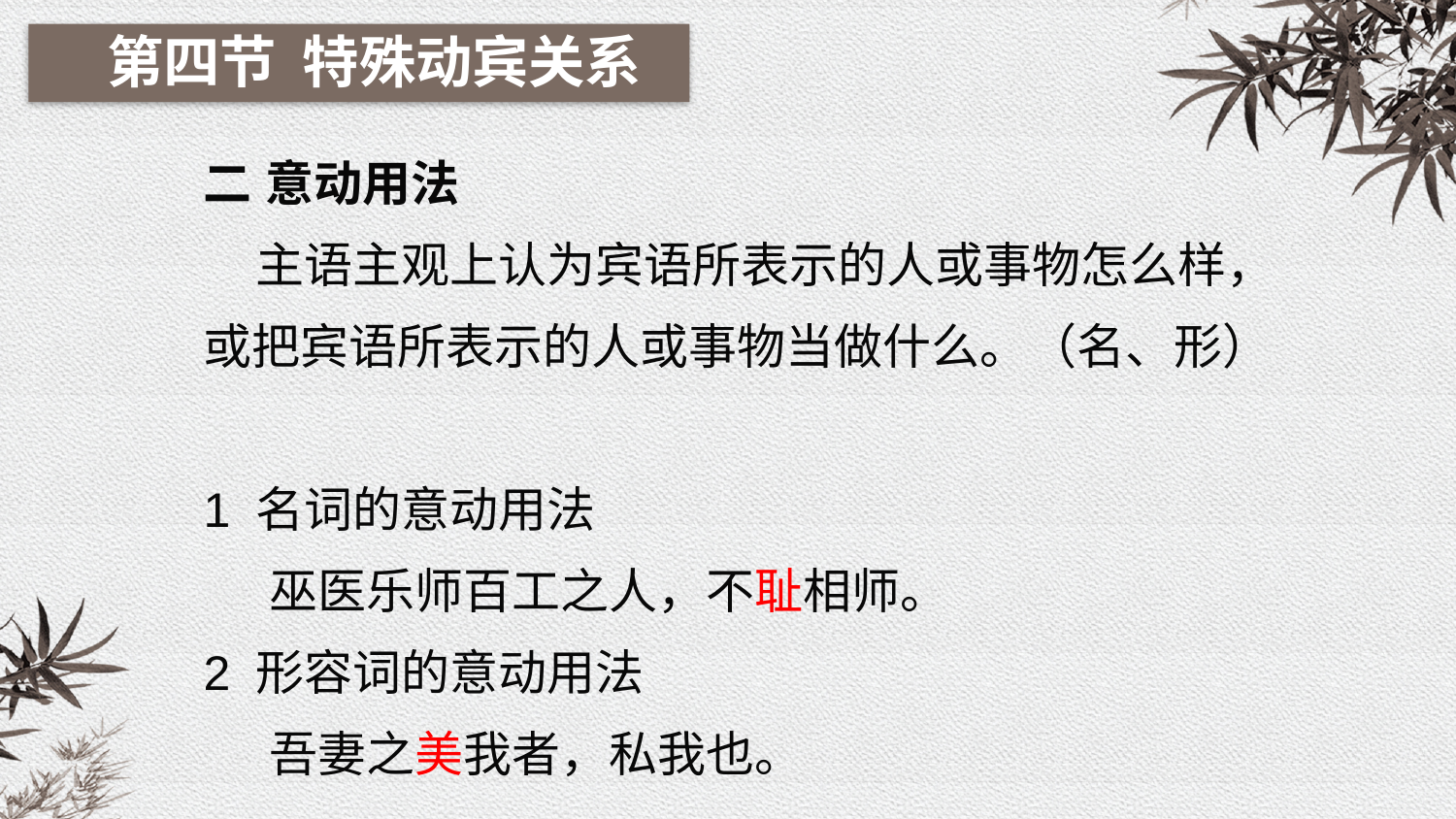

第四节  特殊动宾关系

二 意动用法
   主语主观上认为宾语所表示的人或事物怎么样，或把宾语所表示的人或事物当做什么。（名、形）

1 名词的意动用法
    巫医乐师百工之人，不耻相师。
2 形容词的意动用法
    吾妻之美我者，私我也。